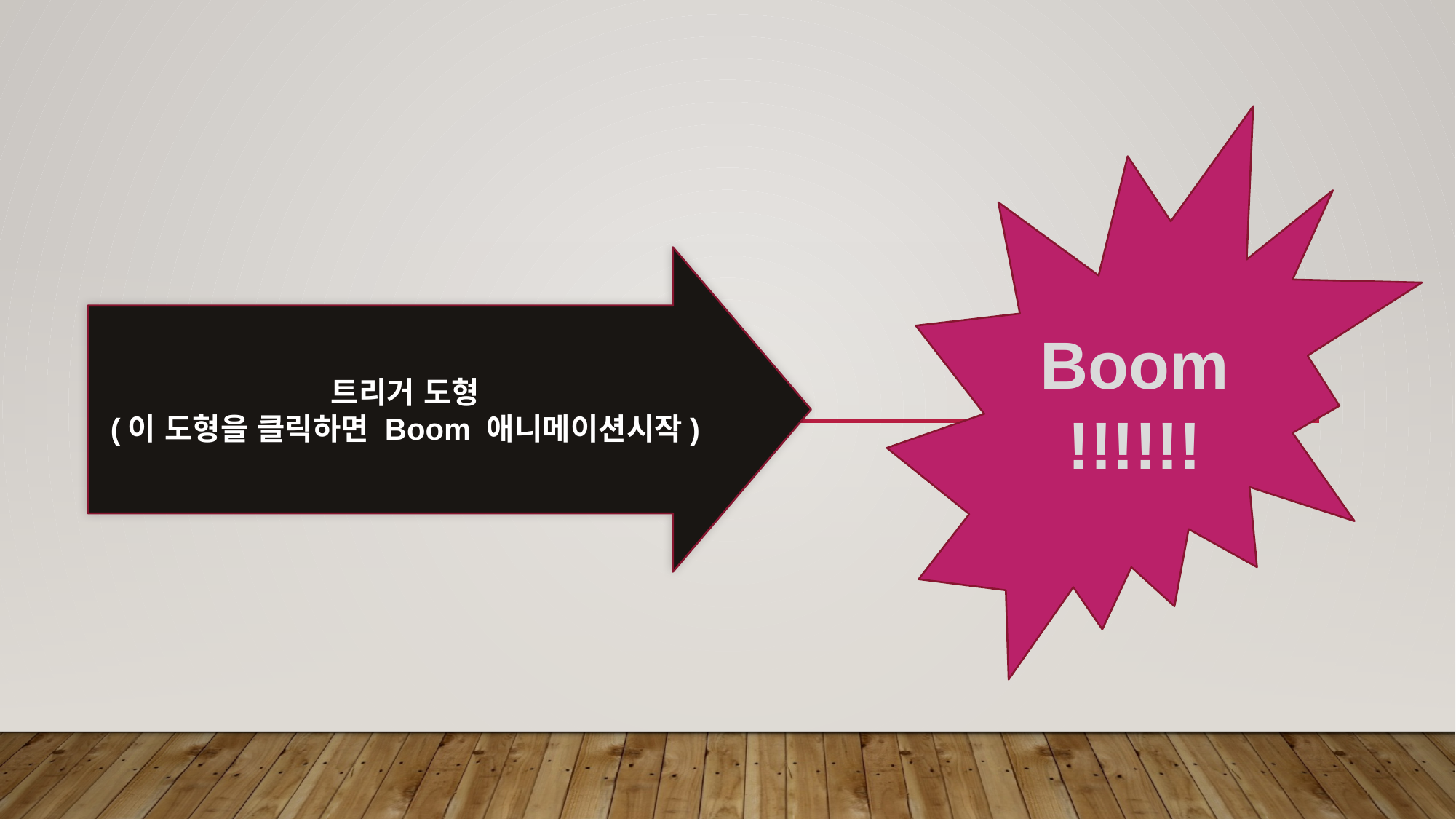

Boom!!!!!!
트리거 도형
(이 도형을 클릭하면 Boom 애니메이션시작)